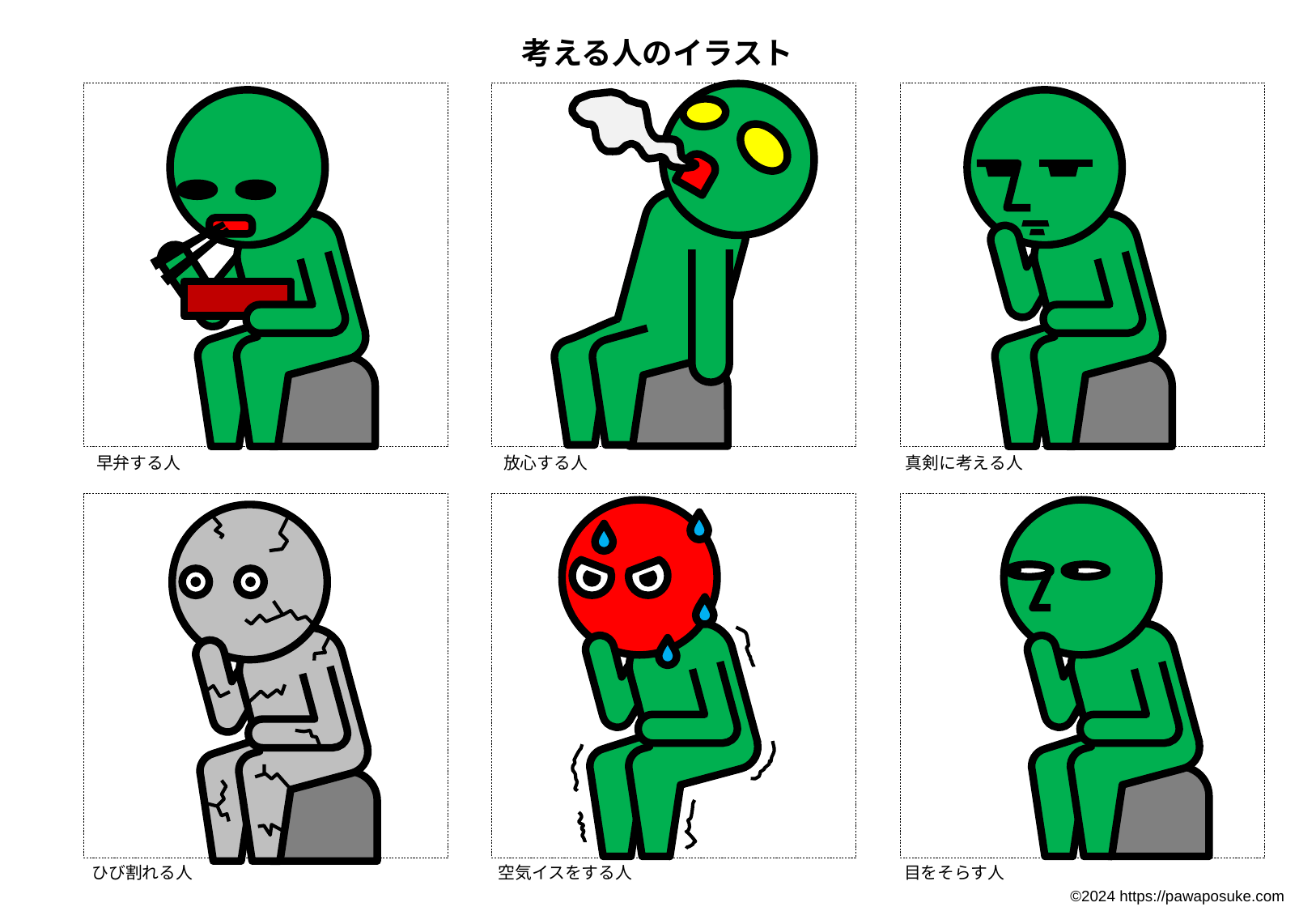

考える人のイラスト

早弁する人
放心する人
真剣に考える人

ひび割れる人
空気イスをする人
目をそらす人